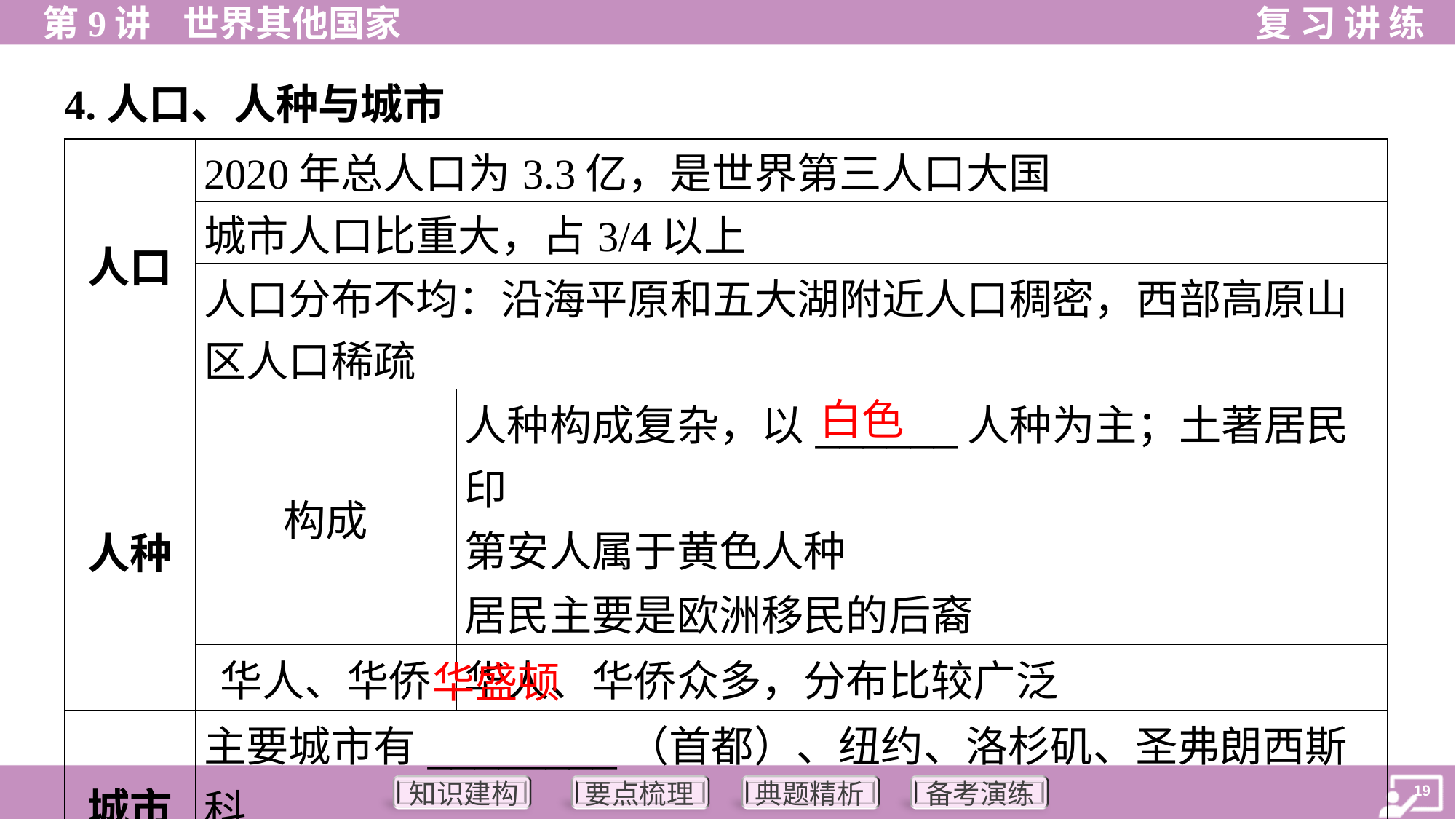

4.人口、人种与城市
| 人口 | 2020年总人口为3.3亿，是世界第三人口大国 |  |
| --- | --- | --- |
|  | 城市人口比重大，占3/4以上 |  |
|  | 人口分布不均：沿海平原和五大湖附近人口稠密，西部高原山 区人口稀疏 |  |
| 人种 | 构成 | 人种构成复杂，以\_\_\_\_\_\_人种为主；土著居民印 第安人属于黄色人种 |
|  |  | 居民主要是欧洲移民的后裔 |
|  | 华人、华侨 | 华人、华侨众多，分布比较广泛 |
| 城市 | 主要城市有\_\_\_\_\_\_\_\_（首都）、纽约、洛杉矶、圣弗朗西斯科 (旧金山)、芝加哥、底特律、匹慈堡等 |  |
白色
华盛顿